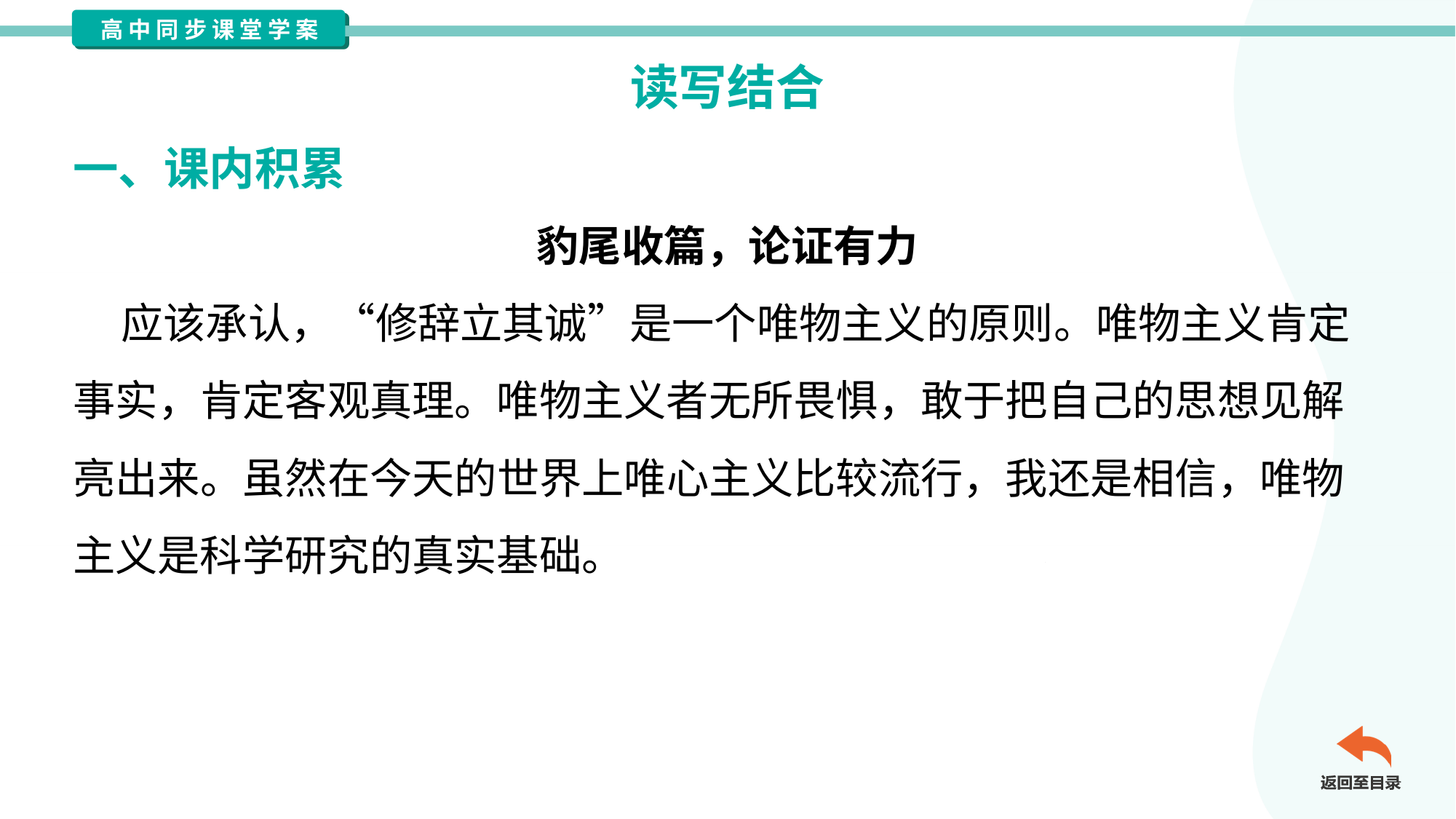

读写结合
一、课内积累
豹尾收篇，论证有力
    应该承认，“修辞立其诚”是一个唯物主义的原则。唯物主义肯定
事实，肯定客观真理。唯物主义者无所畏惧，敢于把自己的思想见解
亮出来。虽然在今天的世界上唯心主义比较流行，我还是相信，唯物
主义是科学研究的真实基础。